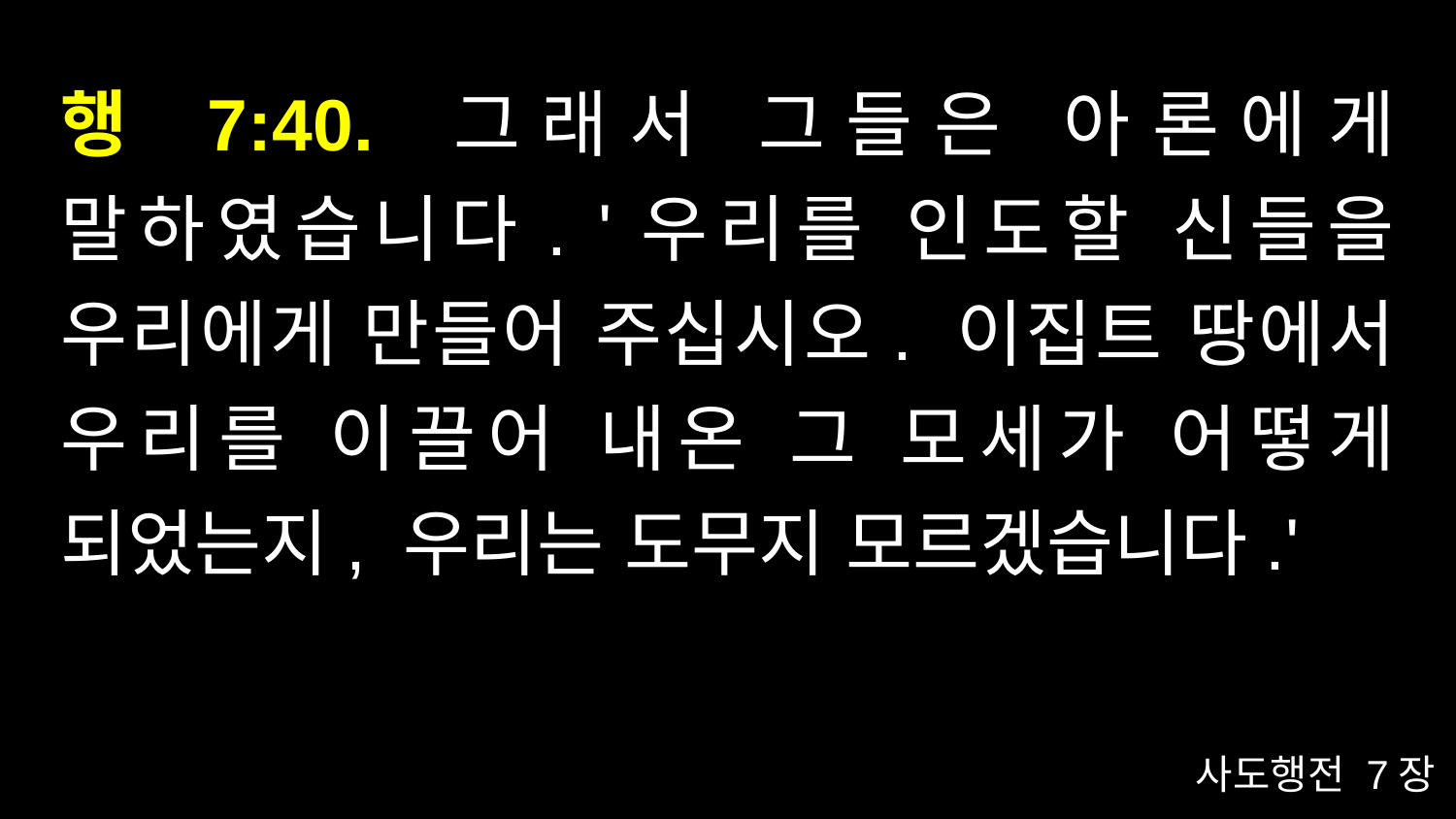

# 행 7:40. 그래서 그들은 아론에게 말하였습니다. '우리를 인도할 신들을 우리에게 만들어 주십시오. 이집트 땅에서 우리를 이끌어 내온 그 모세가 어떻게 되었는지, 우리는 도무지 모르겠습니다.'
사도행전 7장